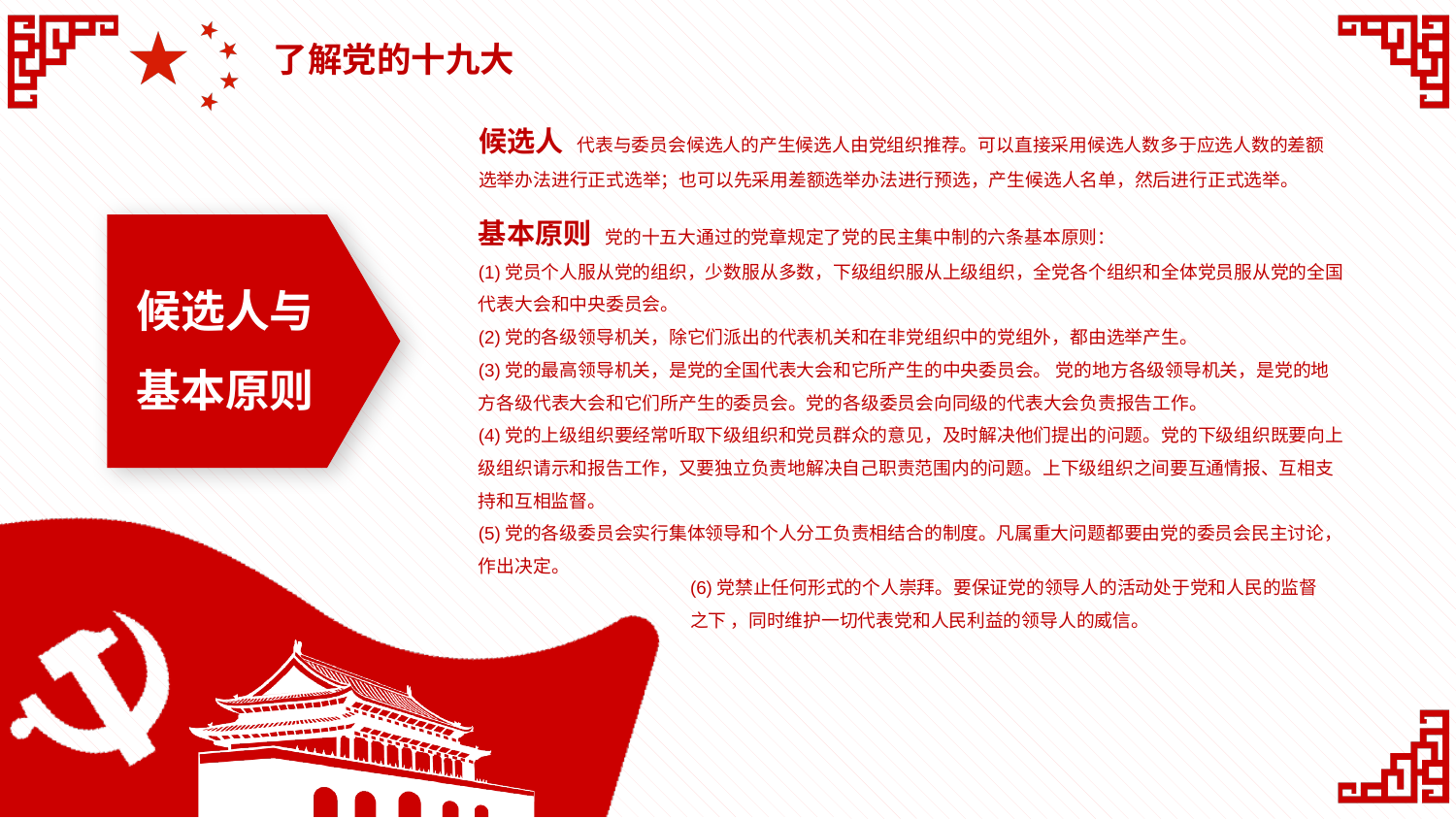

了解党的十九大
候选人  代表与委员会候选人的产生候选人由党组织推荐。可以直接采用候选人数多于应选人数的差额选举办法进行正式选举；也可以先采用差额选举办法进行预选，产生候选人名单，然后进行正式选举。
基本原则  党的十五大通过的党章规定了党的民主集中制的六条基本原则：
(1)党员个人服从党的组织，少数服从多数，下级组织服从上级组织，全党各个组织和全体党员服从党的全国代表大会和中央委员会。
(2)党的各级领导机关，除它们派出的代表机关和在非党组织中的党组外，都由选举产生。
(3)党的最高领导机关，是党的全国代表大会和它所产生的中央委员会。 党的地方各级领导机关，是党的地方各级代表大会和它们所产生的委员会。党的各级委员会向同级的代表大会负责报告工作。
(4)党的上级组织要经常听取下级组织和党员群众的意见，及时解决他们提出的问题。党的下级组织既要向上级组织请示和报告工作，又要独立负责地解决自己职责范围内的问题。上下级组织之间要互通情报、互相支持和互相监督。
(5)党的各级委员会实行集体领导和个人分工负责相结合的制度。凡属重大问题都要由党的委员会民主讨论，作出决定。

候选人与
基本原则
(6)党禁止任何形式的个人崇拜。要保证党的领导人的活动处于党和人民的监督之下 ，同时维护一切代表党和人民利益的领导人的威信。